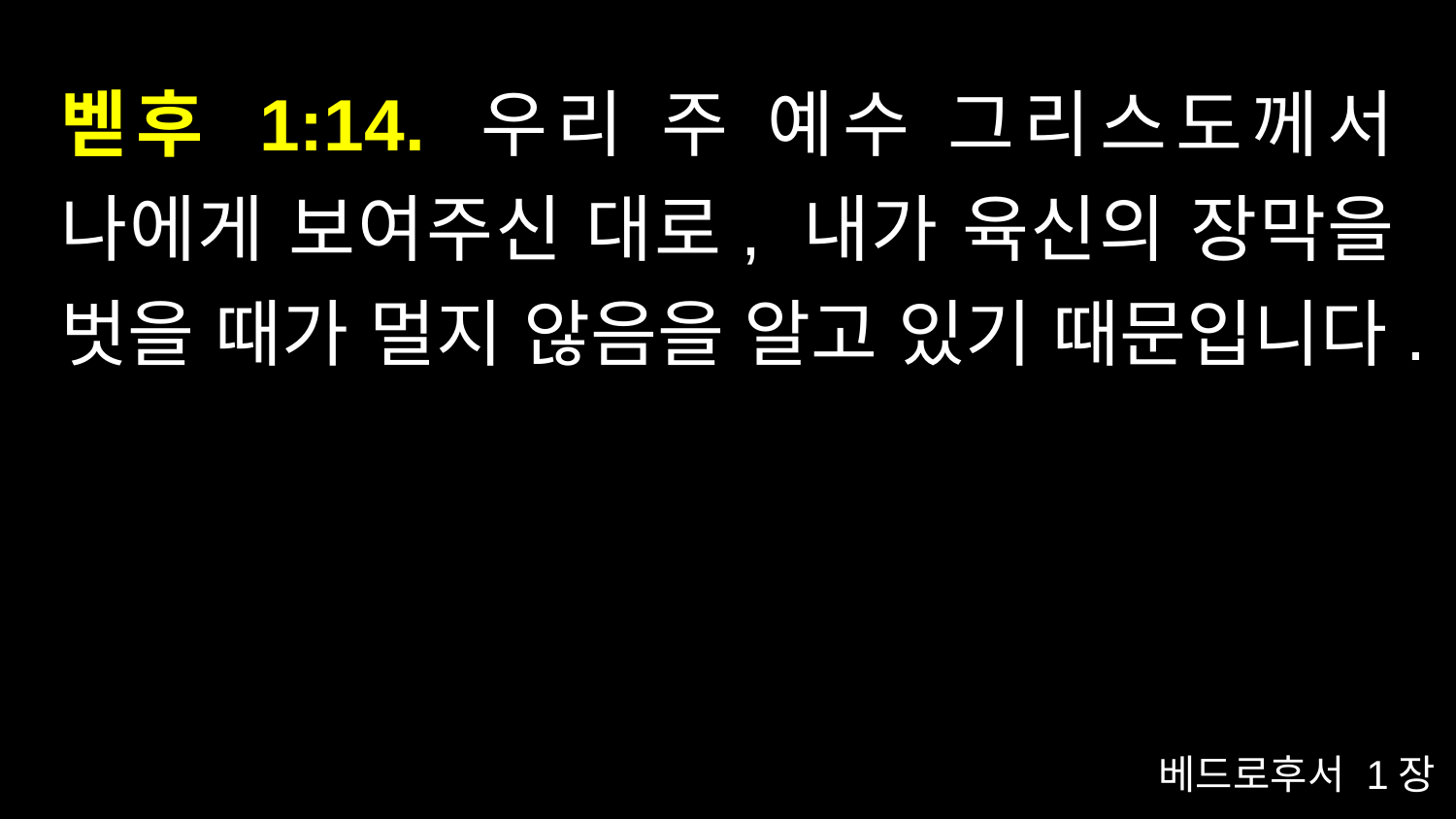

# 벧후 1:14. 우리 주 예수 그리스도께서 나에게 보여주신 대로, 내가 육신의 장막을 벗을 때가 멀지 않음을 알고 있기 때문입니다.
베드로후서 1장